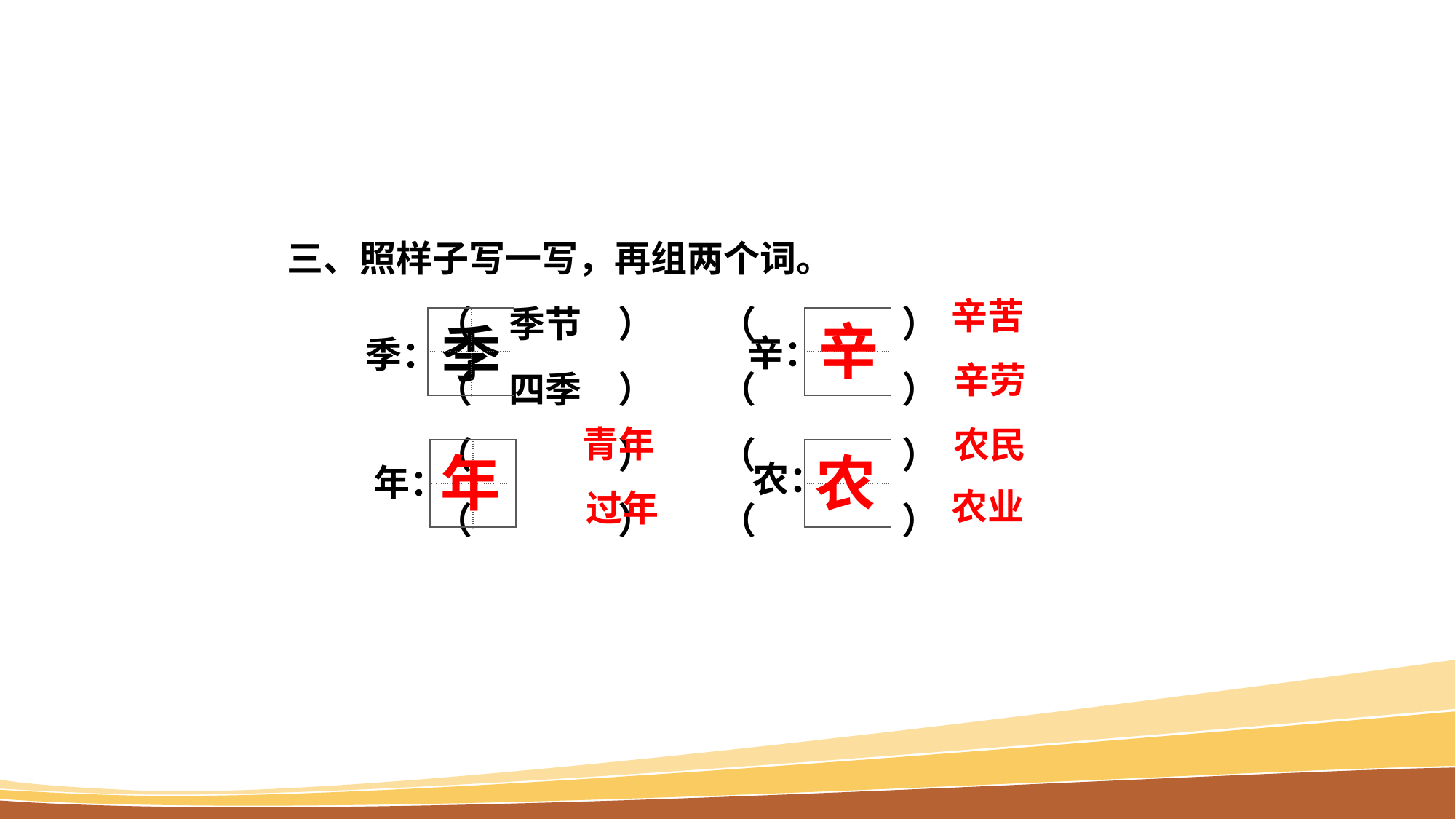

三、照样子写一写，再组两个词。
        （　季节　）        （　　　　）
        （　四季　）        （　　　　）
        （　　　　）        （　　　　）
        （　　　　）        （　　　　）
辛苦
|  |  |
| --- | --- |
|  |  |
|  |  |
| --- | --- |
|  |  |
辛
季
辛：
季：
辛劳
青年
农民
年
农
|  |  |
| --- | --- |
|  |  |
|  |  |
| --- | --- |
|  |  |
农：
年：
农业
过年